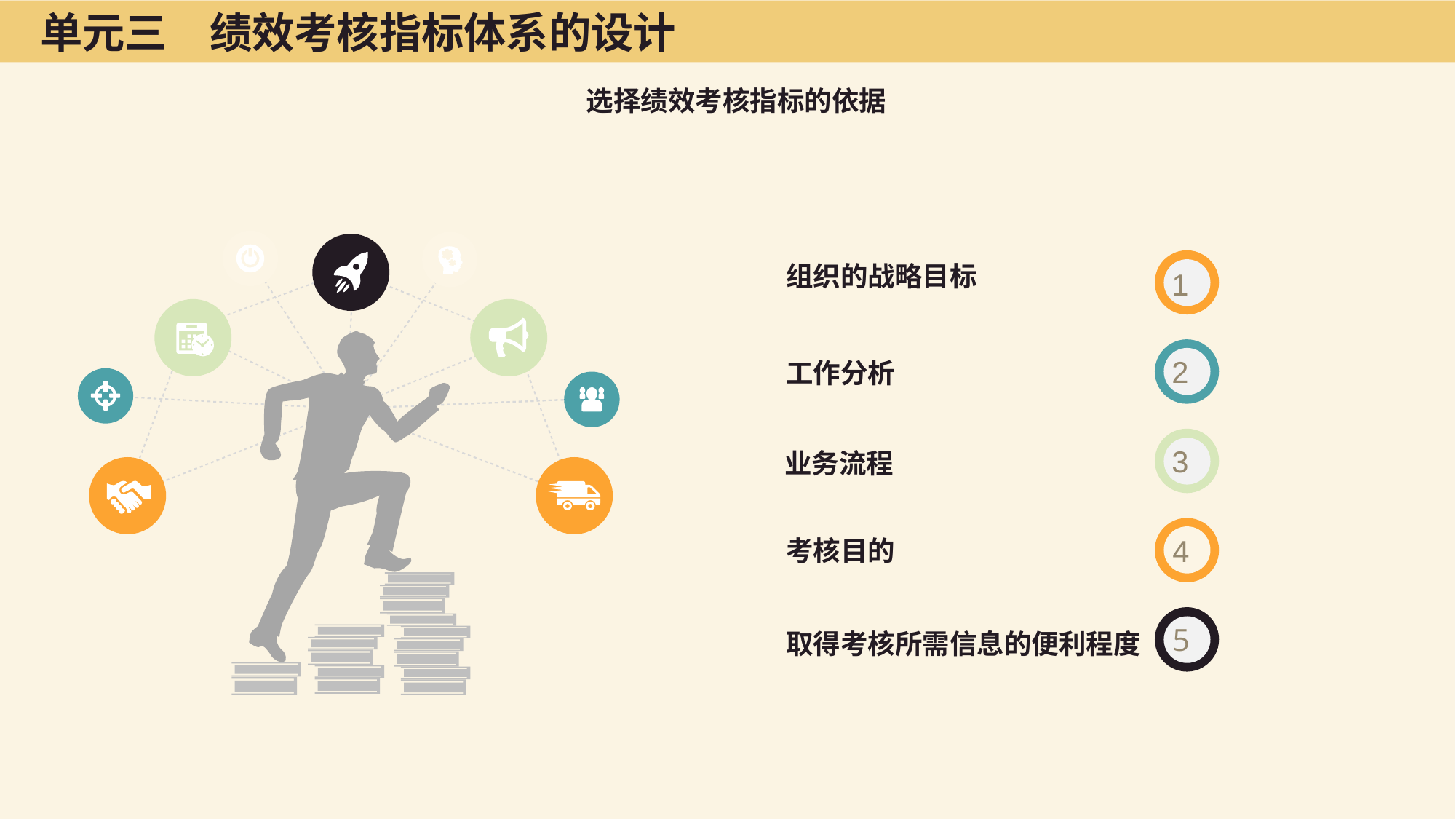

单元三　绩效考核指标体系的设计
选择绩效考核指标的依据

组织的战略目标

1

2

工作分析

3

业务流程

4

考核目的

5

取得考核所需信息的便利程度